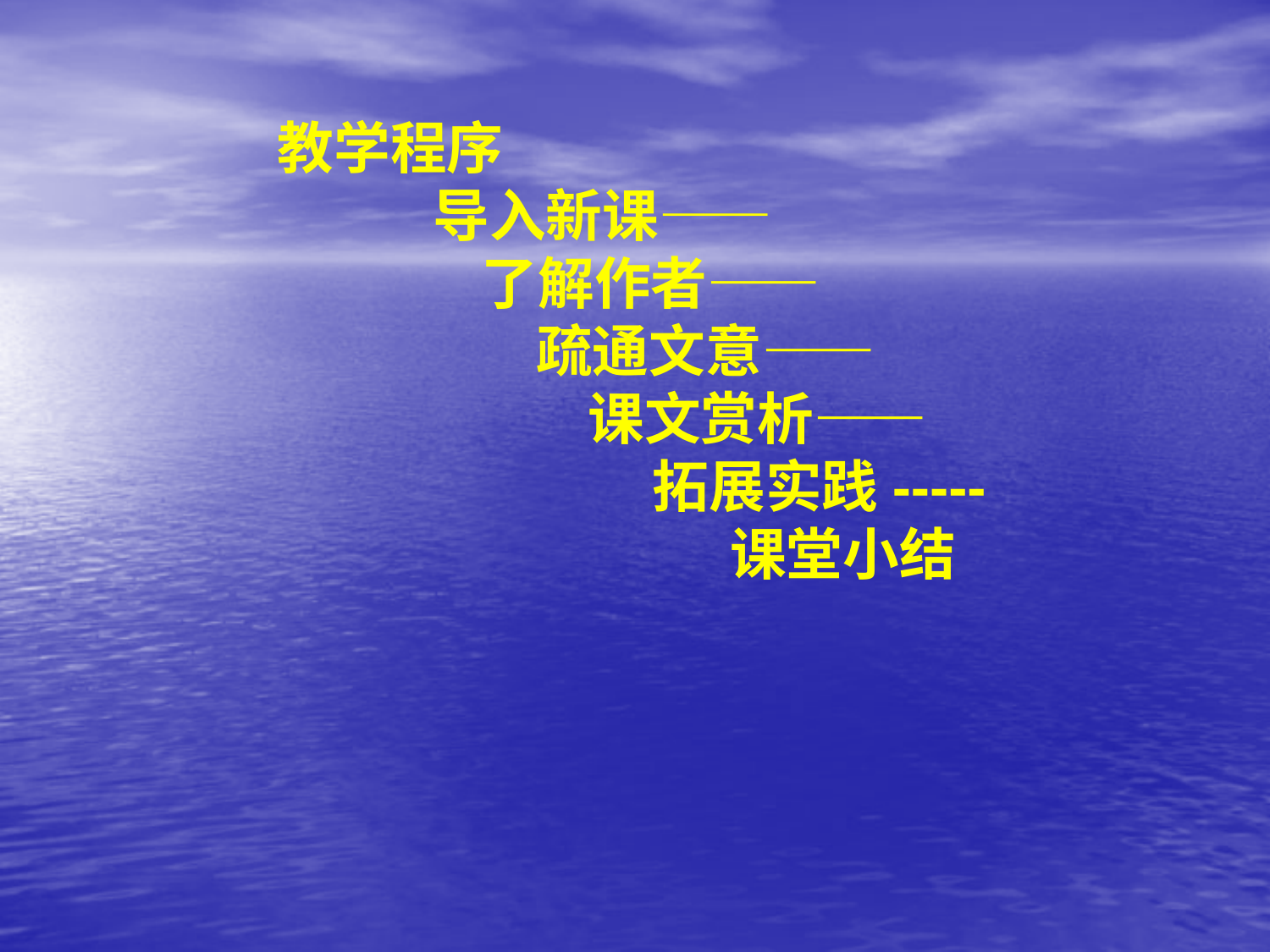

教学程序
           导入新课――
               了解作者――
                   疏通文意――
                       课文赏析――
                            拓展实践-----
                                  课堂小结